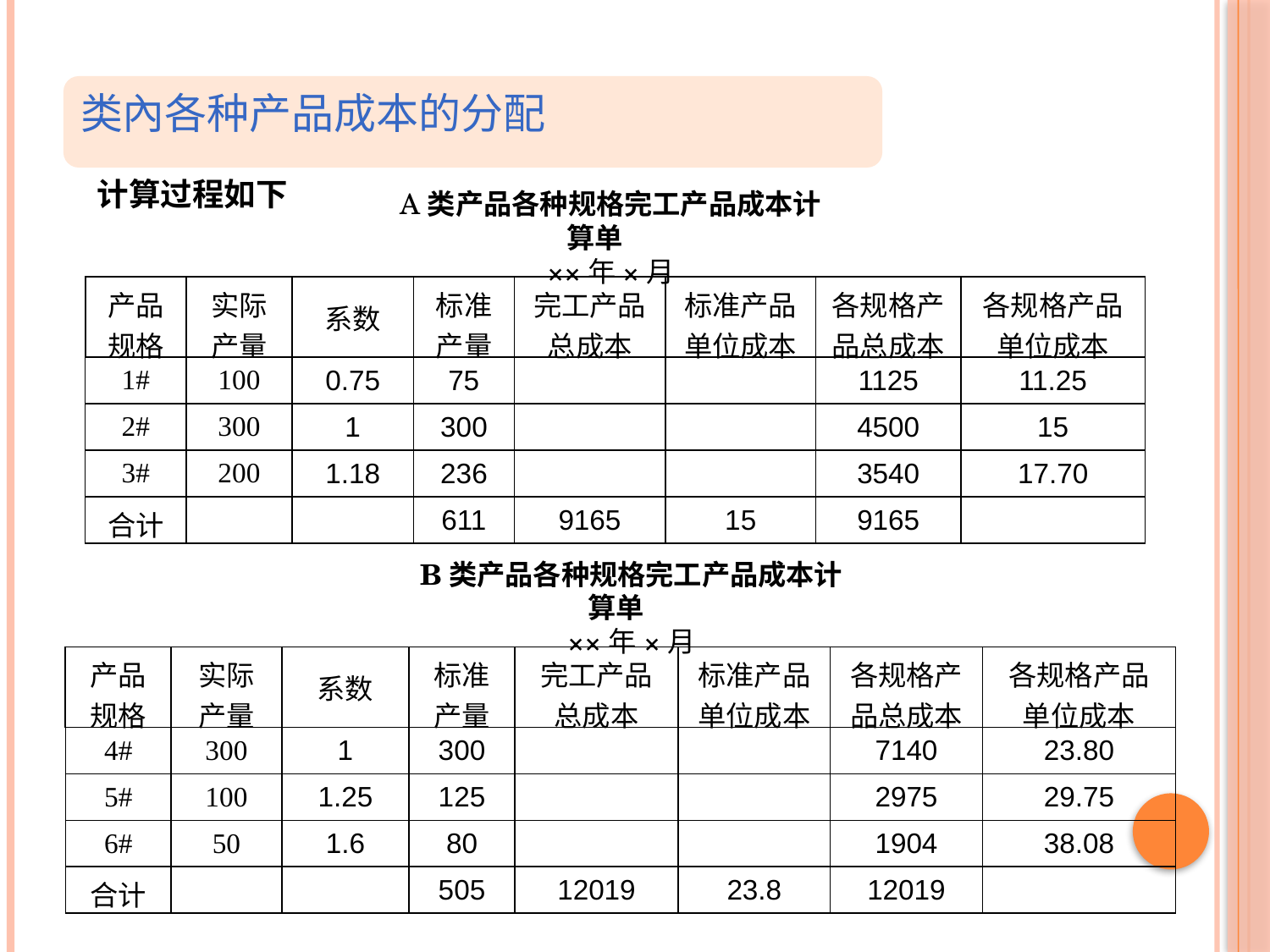

类內各种产品成本的分配
计算过程如下
A类产品各种规格完工产品成本计算单
××年×月
| 产品 规格 | 实际 产量 | 系数 | 标准 产量 | 完工产品 总成本 | 标准产品单位成本 | 各规格产品总成本 | 各规格产品单位成本 |
| --- | --- | --- | --- | --- | --- | --- | --- |
| 1# | 100 | 0.75 | 75 |  |  | 1125 | 11.25 |
| 2# | 300 | 1 | 300 |  |  | 4500 | 15 |
| 3# | 200 | 1.18 | 236 |  |  | 3540 | 17.70 |
| 合计 |  |  | 611 | 9165 | 15 | 9165 |  |
B类产品各种规格完工产品成本计算单
××年×月
| 产品 规格 | 实际 产量 | 系数 | 标准 产量 | 完工产品 总成本 | 标准产品单位成本 | 各规格产品总成本 | 各规格产品单位成本 |
| --- | --- | --- | --- | --- | --- | --- | --- |
| 4# | 300 | 1 | 300 |  |  | 7140 | 23.80 |
| 5# | 100 | 1.25 | 125 |  |  | 2975 | 29.75 |
| 6# | 50 | 1.6 | 80 |  |  | 1904 | 38.08 |
| 合计 |  |  | 505 | 12019 | 23.8 | 12019 |  |